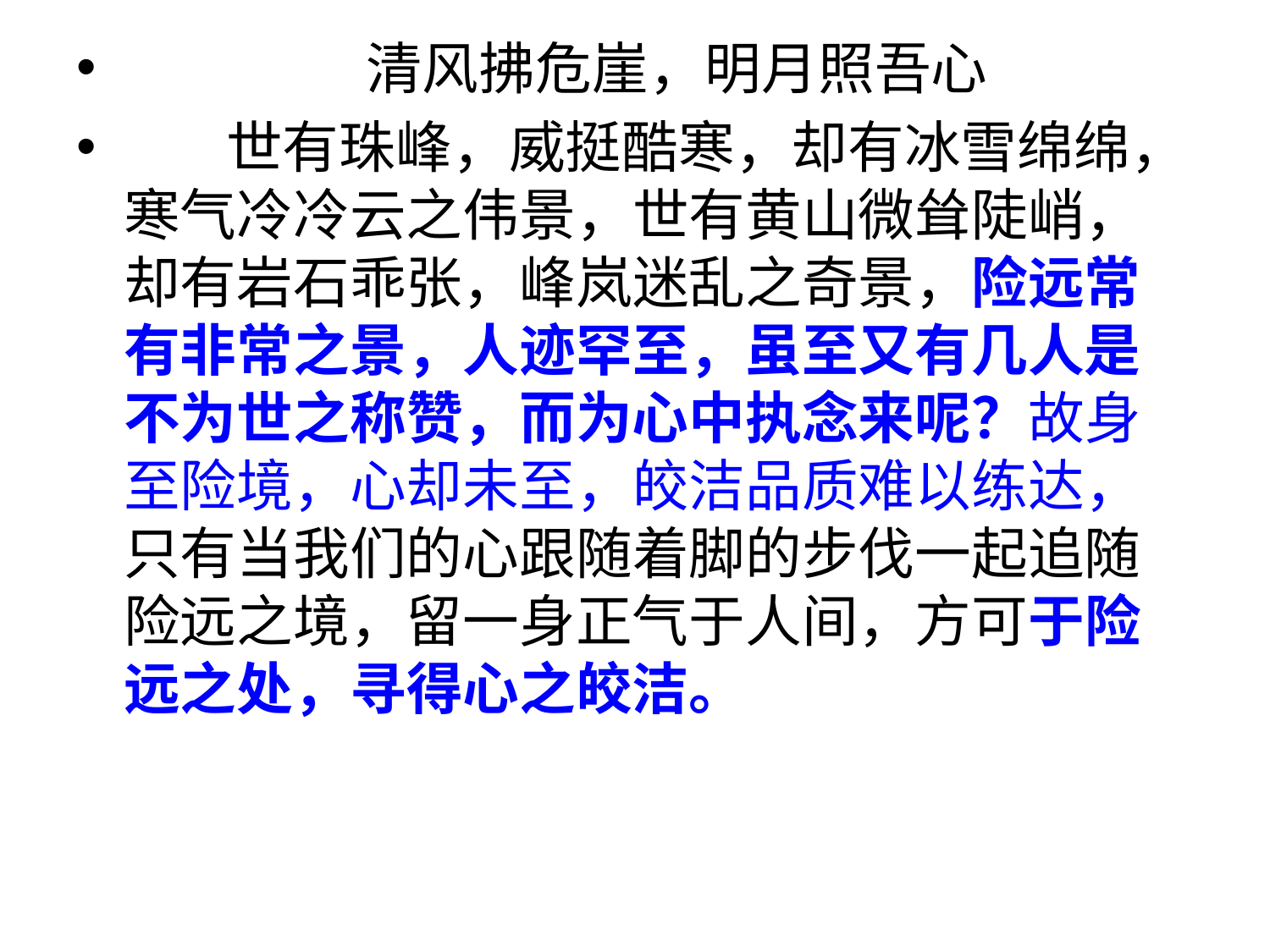

清风拂危崖，明月照吾心
       世有珠峰，威挺酷寒，却有冰雪绵绵，寒气冷冷云之伟景，世有黄山微耸陡峭，却有岩石乖张，峰岚迷乱之奇景，险远常有非常之景，人迹罕至，虽至又有几人是不为世之称赞，而为心中执念来呢？故身至险境，心却未至，皎洁品质难以练达，只有当我们的心跟随着脚的步伐一起追随险远之境，留一身正气于人间，方可于险远之处，寻得心之皎洁。